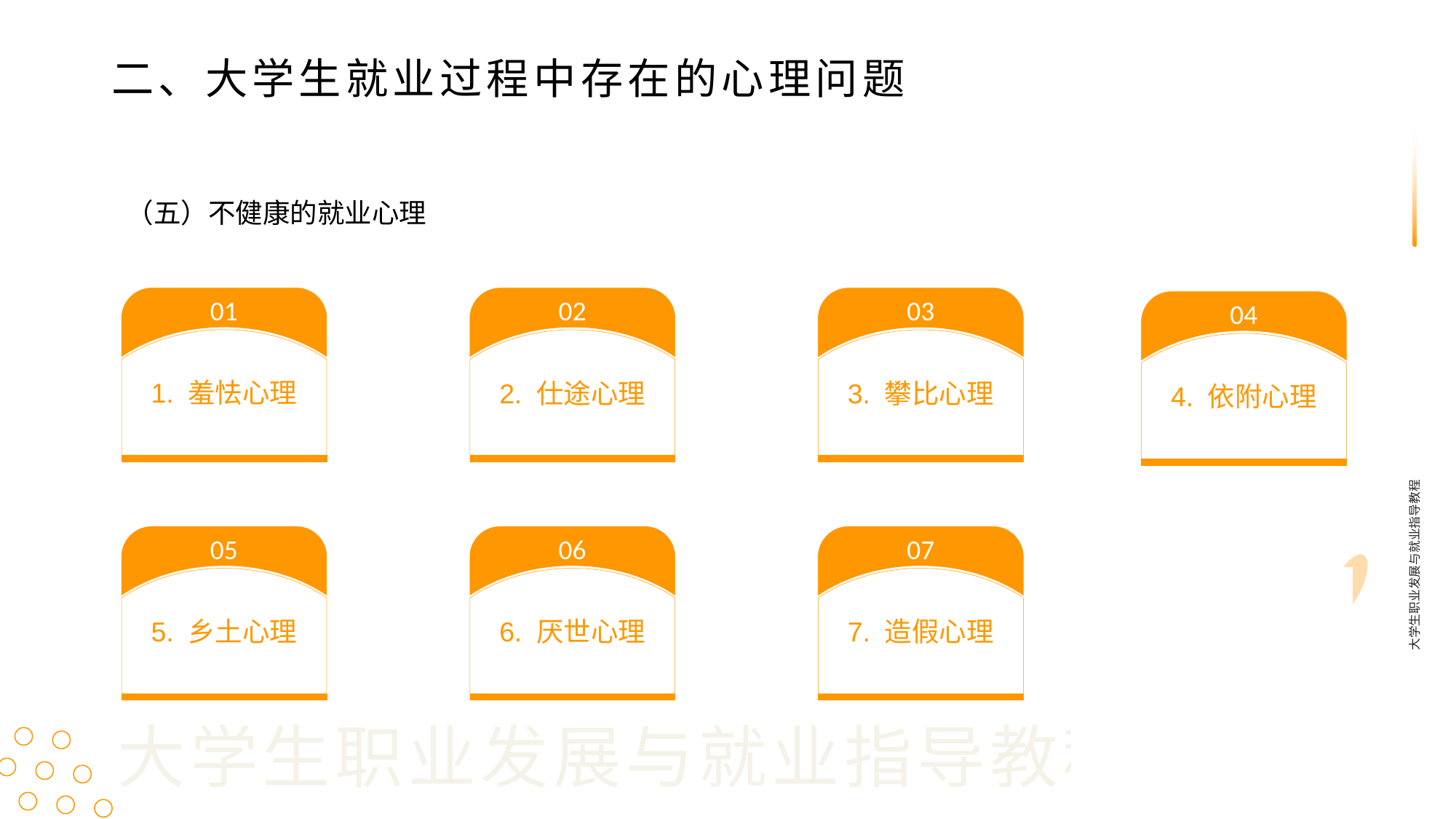

二、大学生就业过程中存在的心理问题

（五）不健康的就业心理

01
1. 羞怯心理

02
2. 仕途心理

03
3. 攀比心理

04
4. 依附心理

大学生职业发展与就业指导教程
05
5. 乡土心理

06
6. 厌世心理

07
7. 造假心理

大学生职业发展与就业指导教程